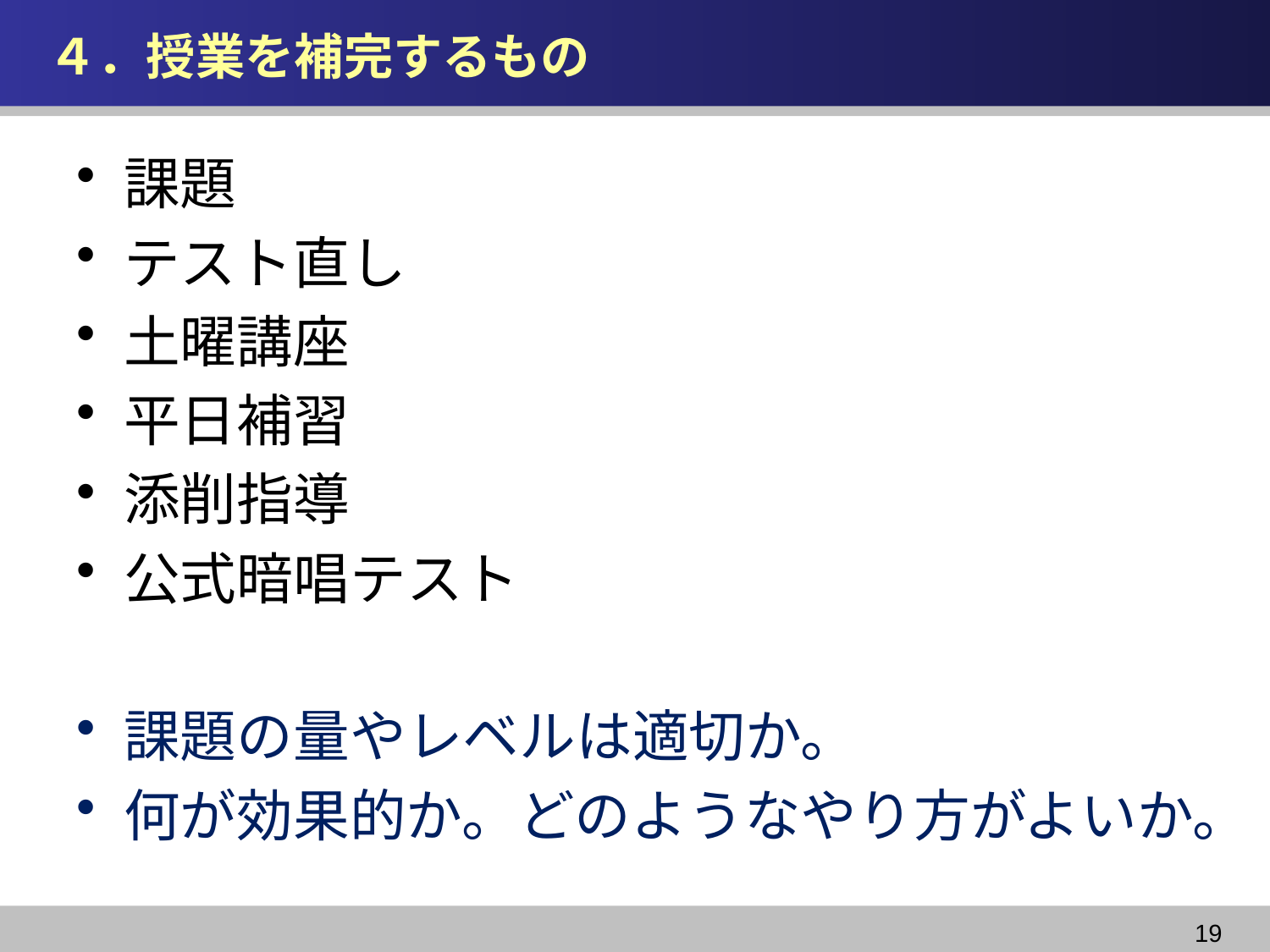

# ４．授業を補完するもの
課題
テスト直し
土曜講座
平日補習
添削指導
公式暗唱テスト

課題の量やレベルは適切か。
何が効果的か。どのようなやり方がよいか。
19